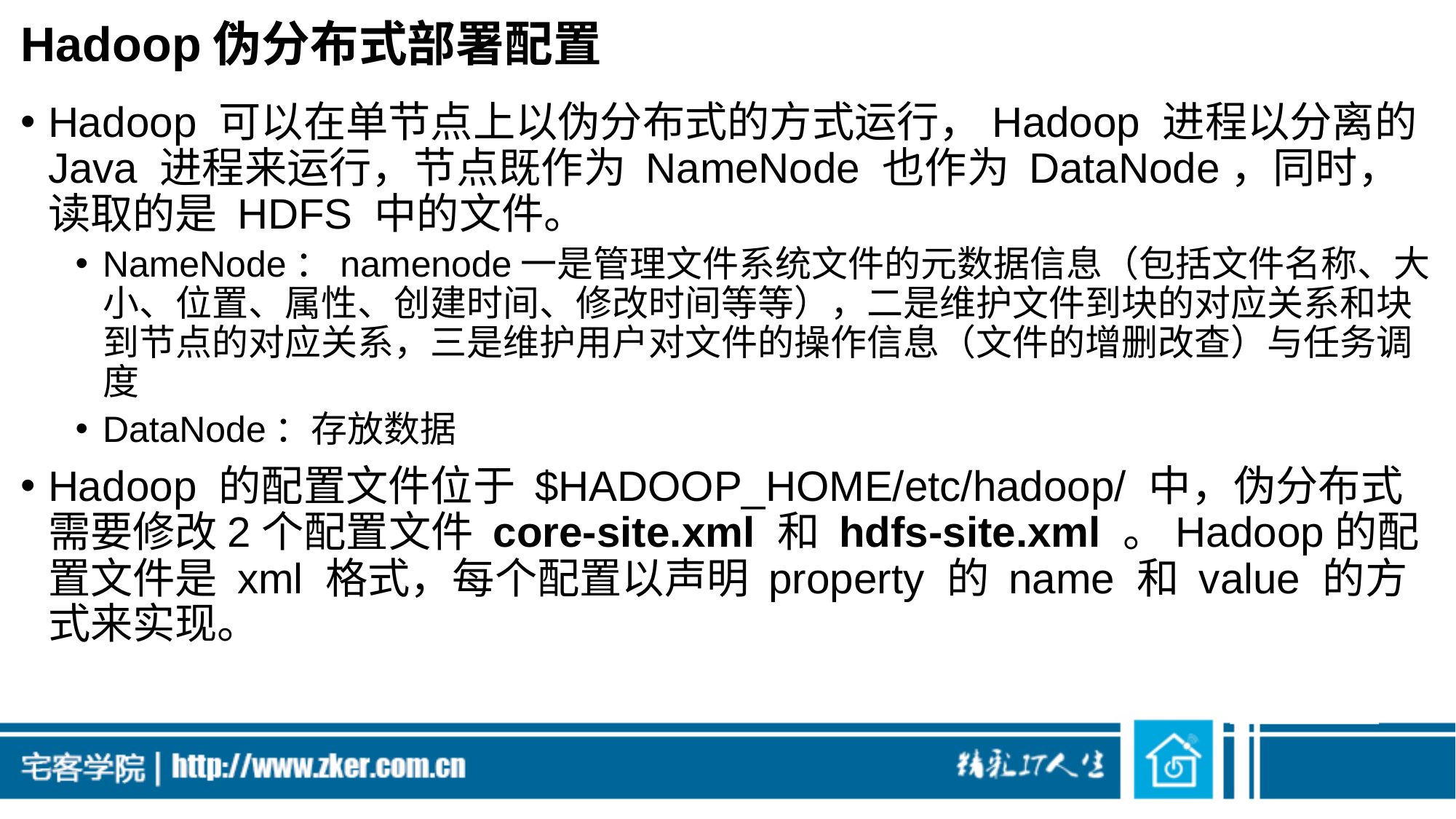

# Hadoop伪分布式部署配置
Hadoop 可以在单节点上以伪分布式的方式运行，Hadoop 进程以分离的 Java 进程来运行，节点既作为 NameNode 也作为 DataNode，同时，读取的是 HDFS 中的文件。
NameNode：namenode一是管理文件系统文件的元数据信息（包括文件名称、大小、位置、属性、创建时间、修改时间等等），二是维护文件到块的对应关系和块到节点的对应关系，三是维护用户对文件的操作信息（文件的增删改查）与任务调度
DataNode：存放数据
Hadoop 的配置文件位于 $HADOOP_HOME/etc/hadoop/ 中，伪分布式需要修改2个配置文件 core-site.xml 和 hdfs-site.xml 。Hadoop的配置文件是 xml 格式，每个配置以声明 property 的 name 和 value 的方式来实现。